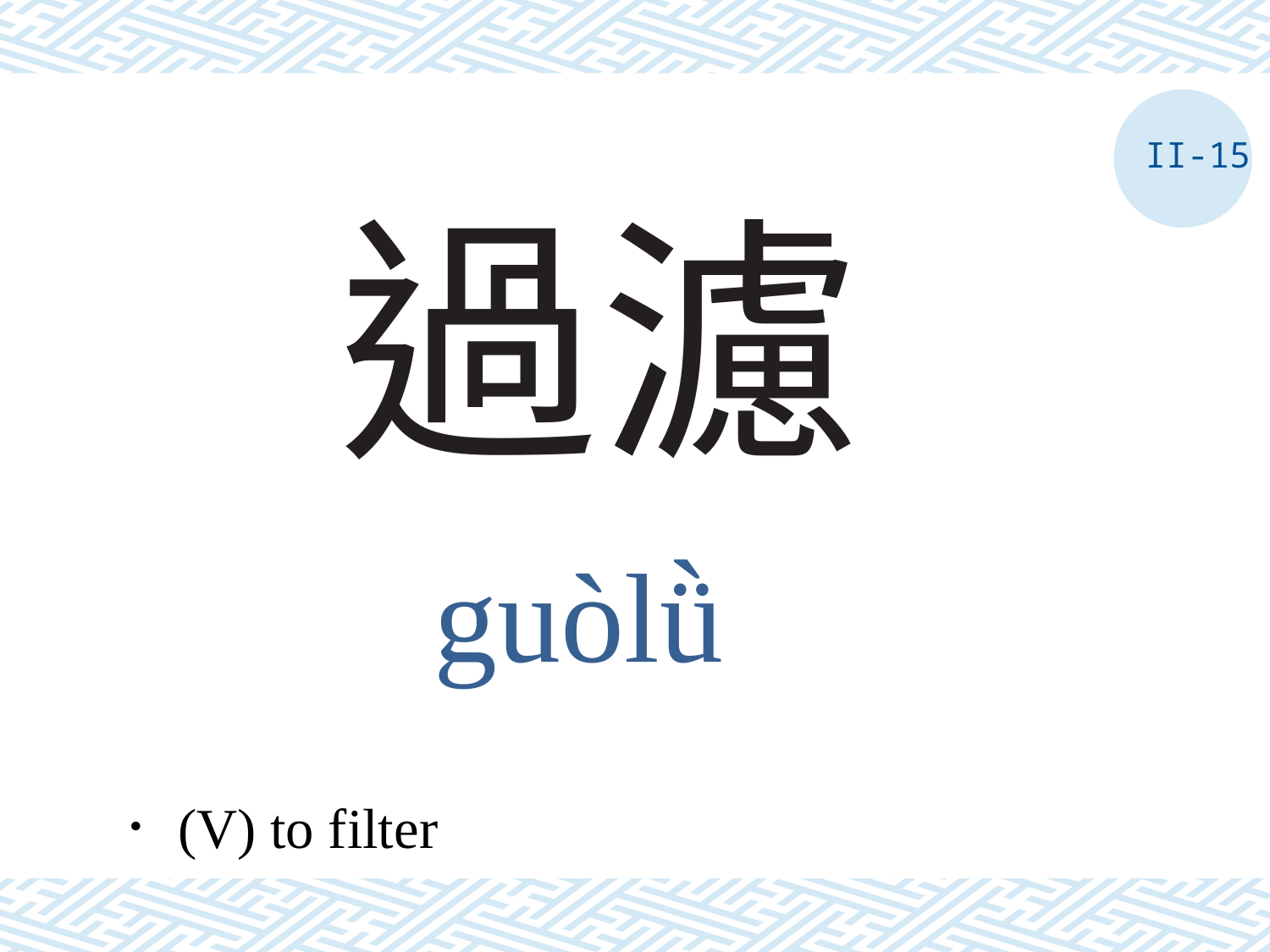

II-15

# 過濾
guòlǜ
．(V) to filter